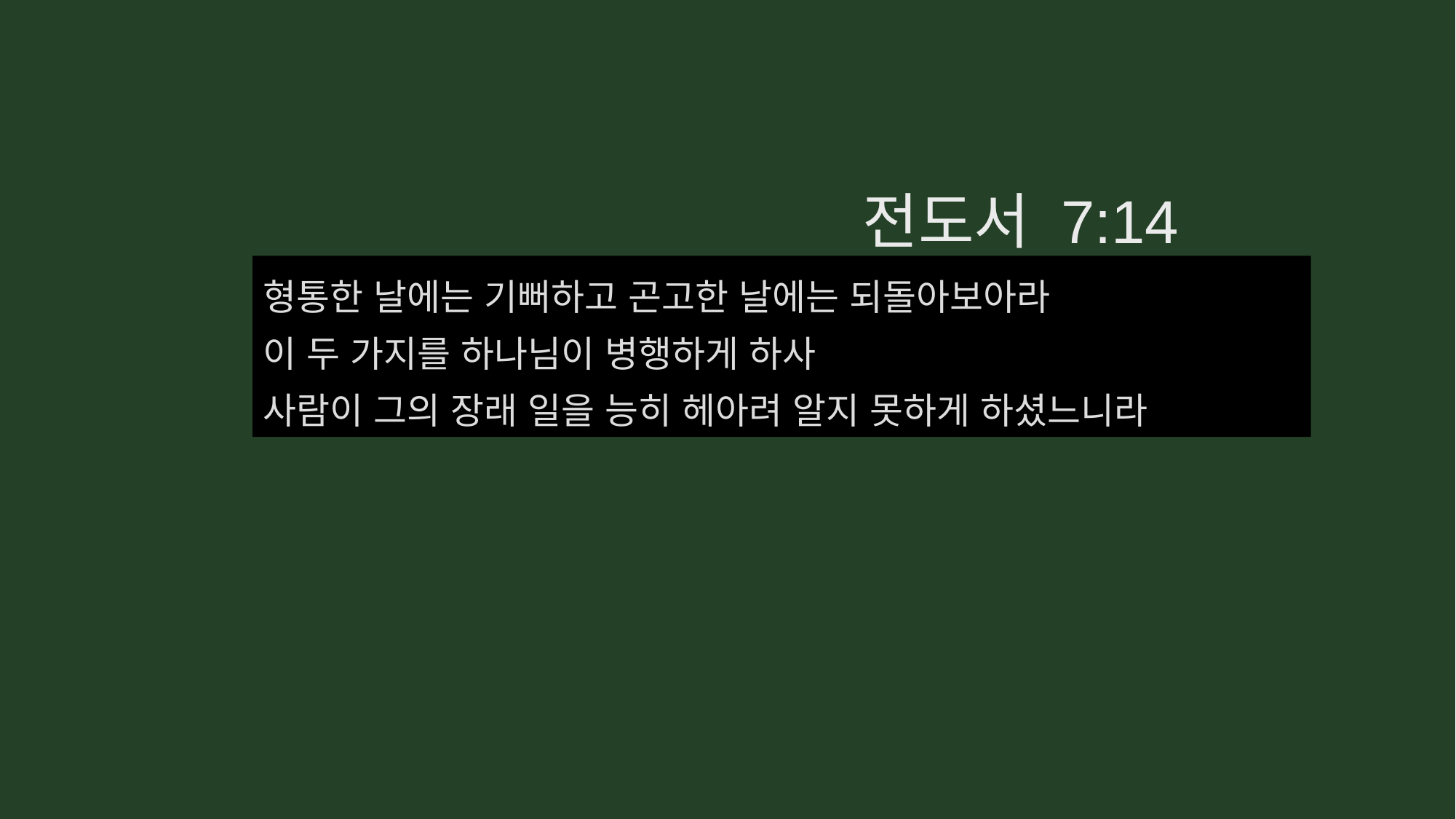

전도서 7:14
형통한 날에는 기뻐하고 곤고한 날에는 되돌아보아라
이 두 가지를 하나님이 병행하게 하사
사람이 그의 장래 일을 능히 헤아려 알지 못하게 하셨느니라